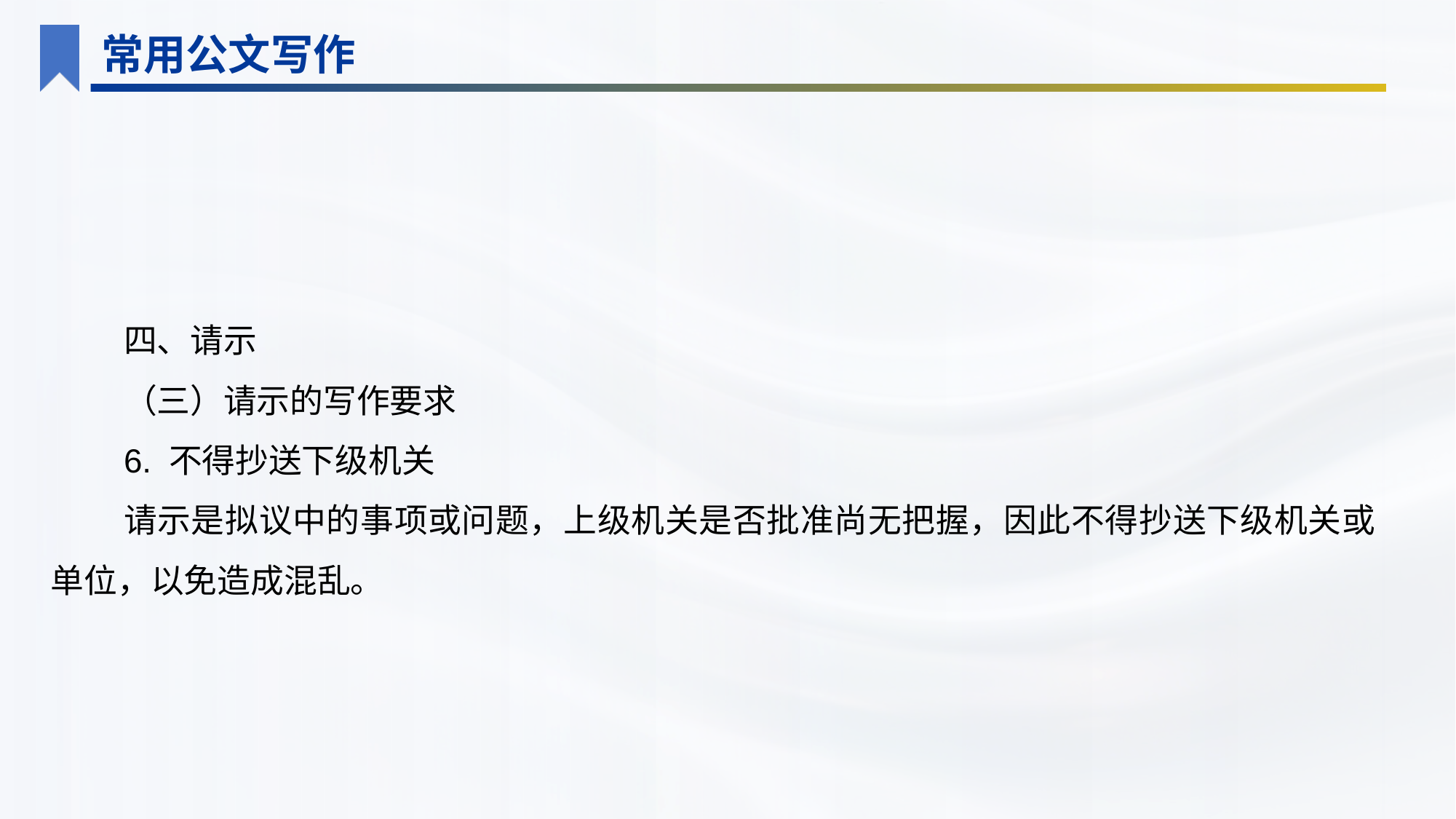

常用公文写作
四、请示
（三）请示的写作要求
6. 不得抄送下级机关
请示是拟议中的事项或问题，上级机关是否批准尚无把握，因此不得抄送下级机关或单位，以免造成混乱。